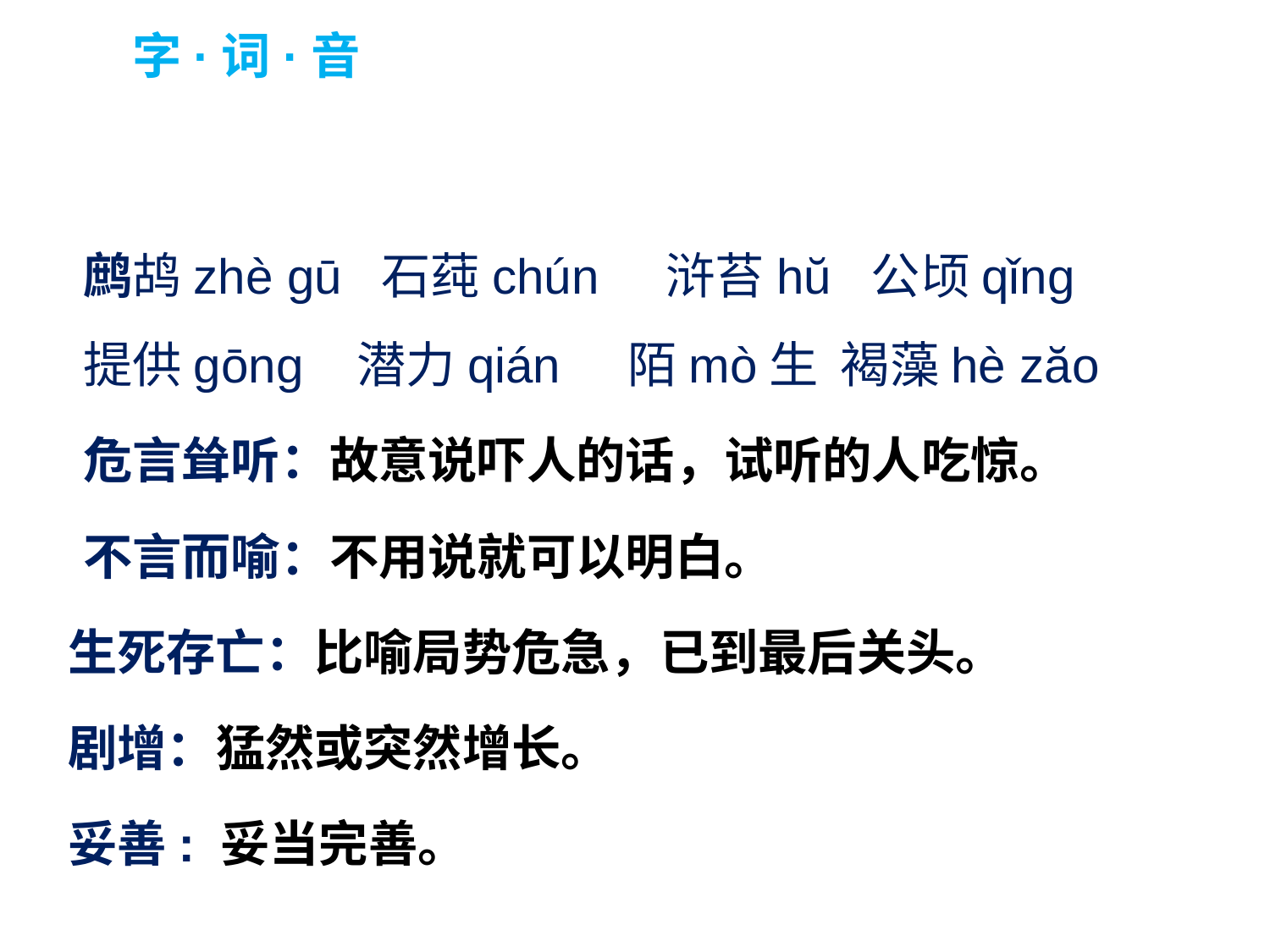

字·词·音
鹧鸪zhè gū  石莼chún    浒苔hŭ  公顷qǐng      提供gōng   潜力qián    陌mò生  褐藻hè zăo
危言耸听：故意说吓人的话，试听的人吃惊。
不言而喻：不用说就可以明白。
生死存亡：比喻局势危急，已到最后关头。
剧增：猛然或突然增长。
妥善: 妥当完善。